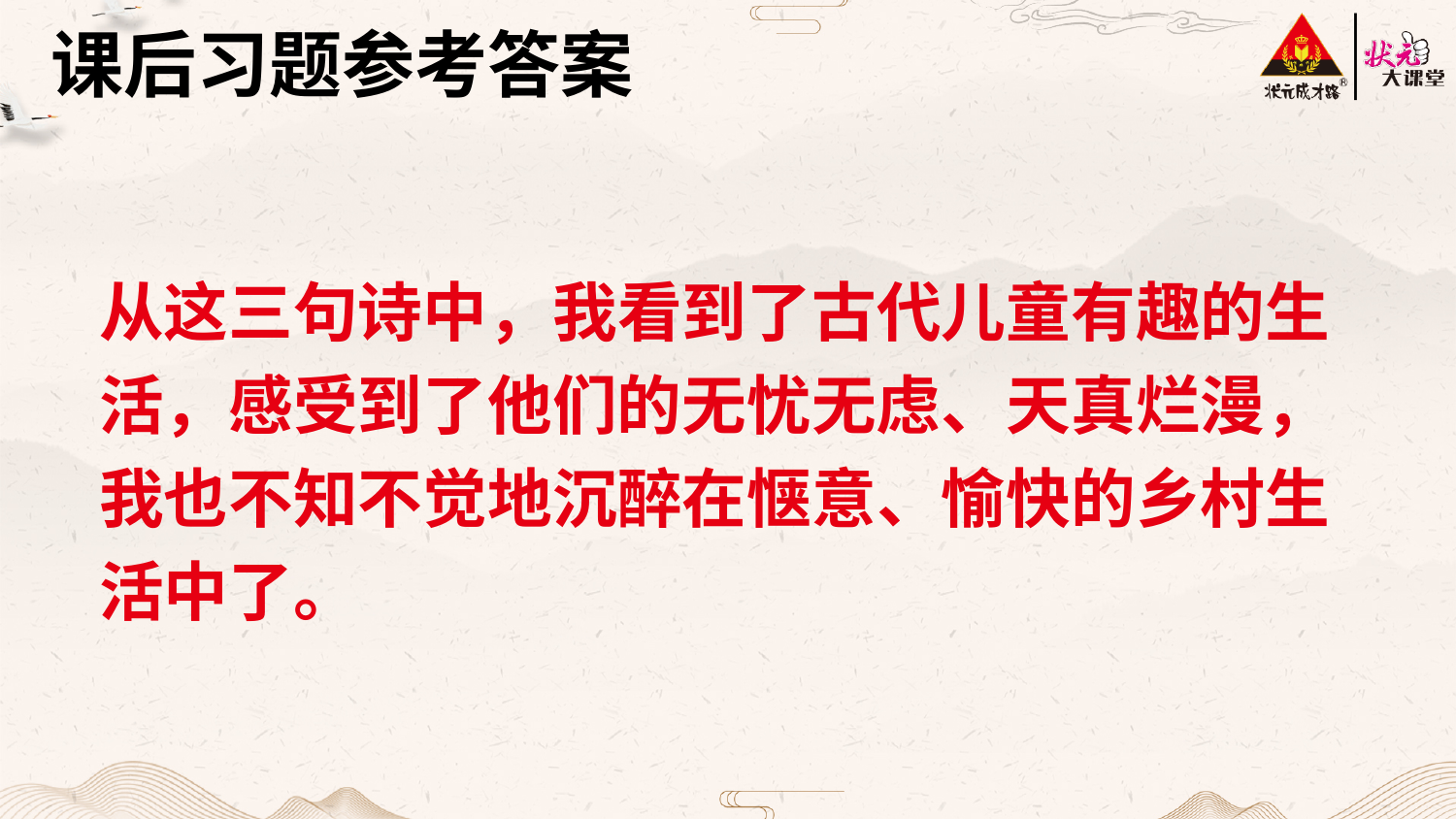

课后习题参考答案
从这三句诗中，我看到了古代儿童有趣的生活，感受到了他们的无忧无虑、天真烂漫，我也不知不觉地沉醉在惬意、愉快的乡村生活中了。